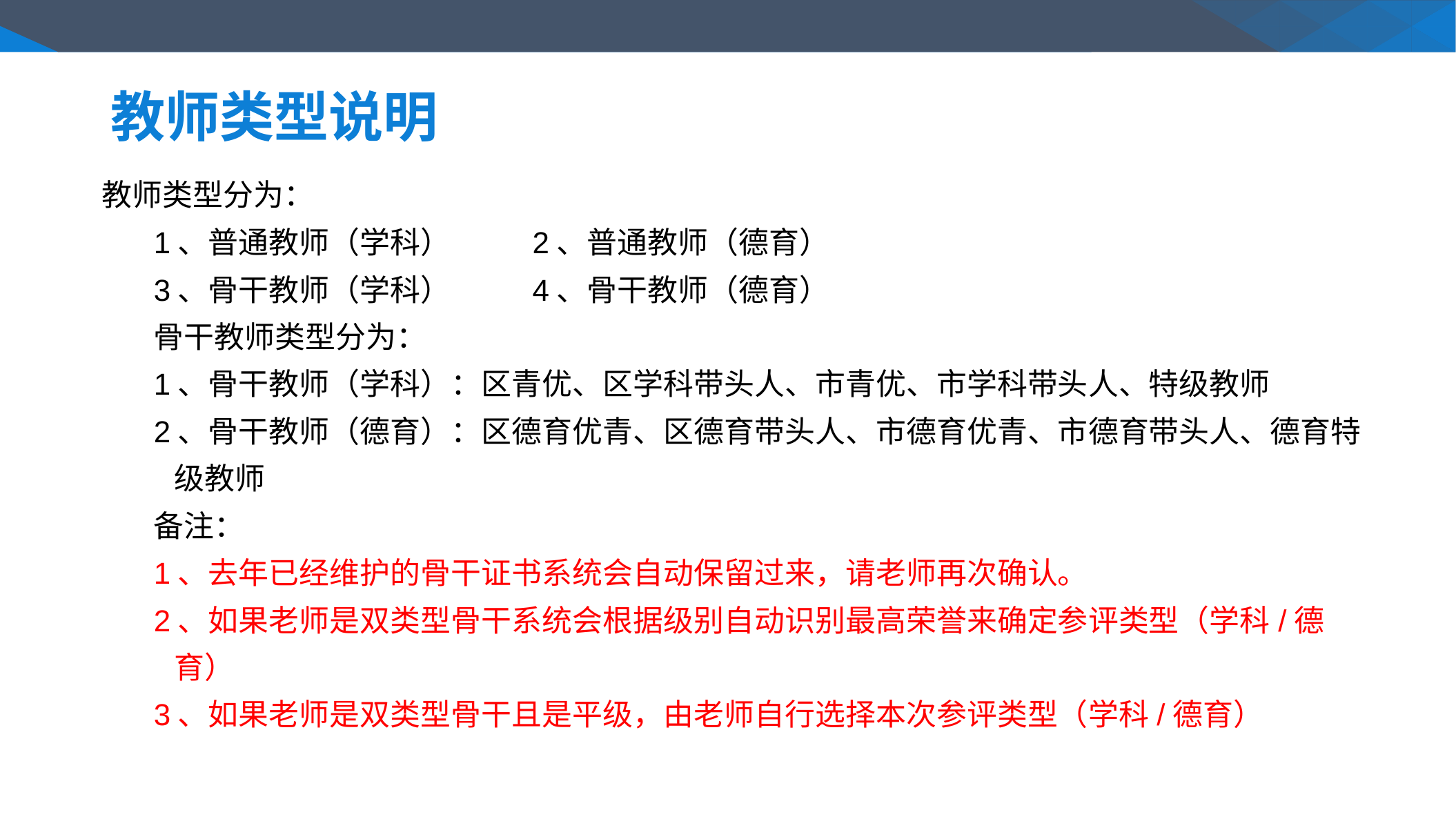

教师类型说明
教师类型分为：
1、普通教师（学科）           2、普通教师（德育）
3、骨干教师（学科）           4、骨干教师（德育）
骨干教师类型分为：
1、骨干教师（学科）：区青优、区学科带头人、市青优、市学科带头人、特级教师
2、骨干教师（德育）：区德育优青、区德育带头人、市德育优青、市德育带头人、德育特级教师
备注：
1、去年已经维护的骨干证书系统会自动保留过来，请老师再次确认。
2、如果老师是双类型骨干系统会根据级别自动识别最高荣誉来确定参评类型（学科/德育）
3、如果老师是双类型骨干且是平级，由老师自行选择本次参评类型（学科/德育）